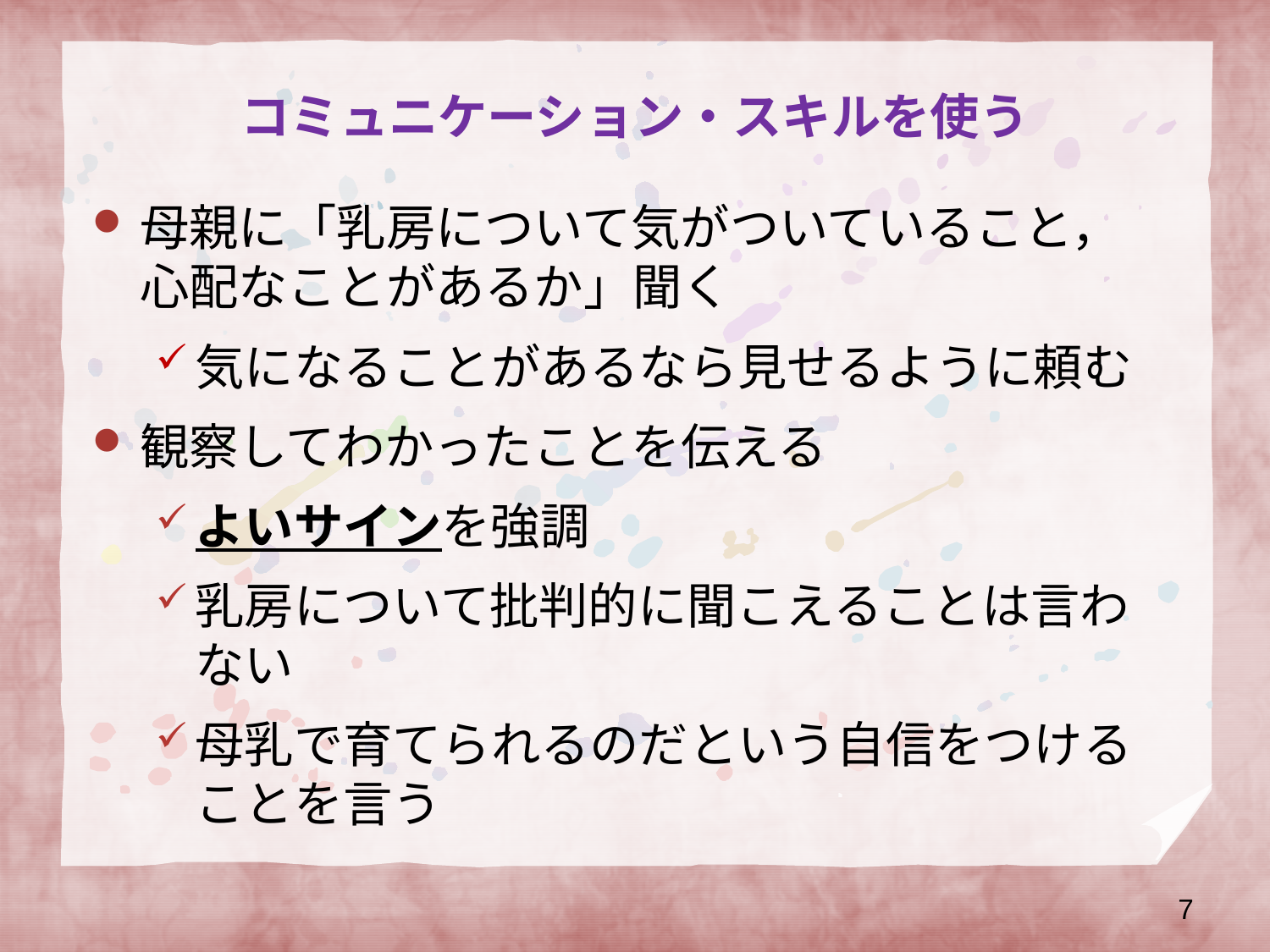

# コミュニケーション・スキルを使う
母親に「乳房について気がついていること，心配なことがあるか」聞く
気になることがあるなら見せるように頼む
観察してわかったことを伝える
よいサインを強調
乳房について批判的に聞こえることは言わない
母乳で育てられるのだという自信をつけることを言う
7